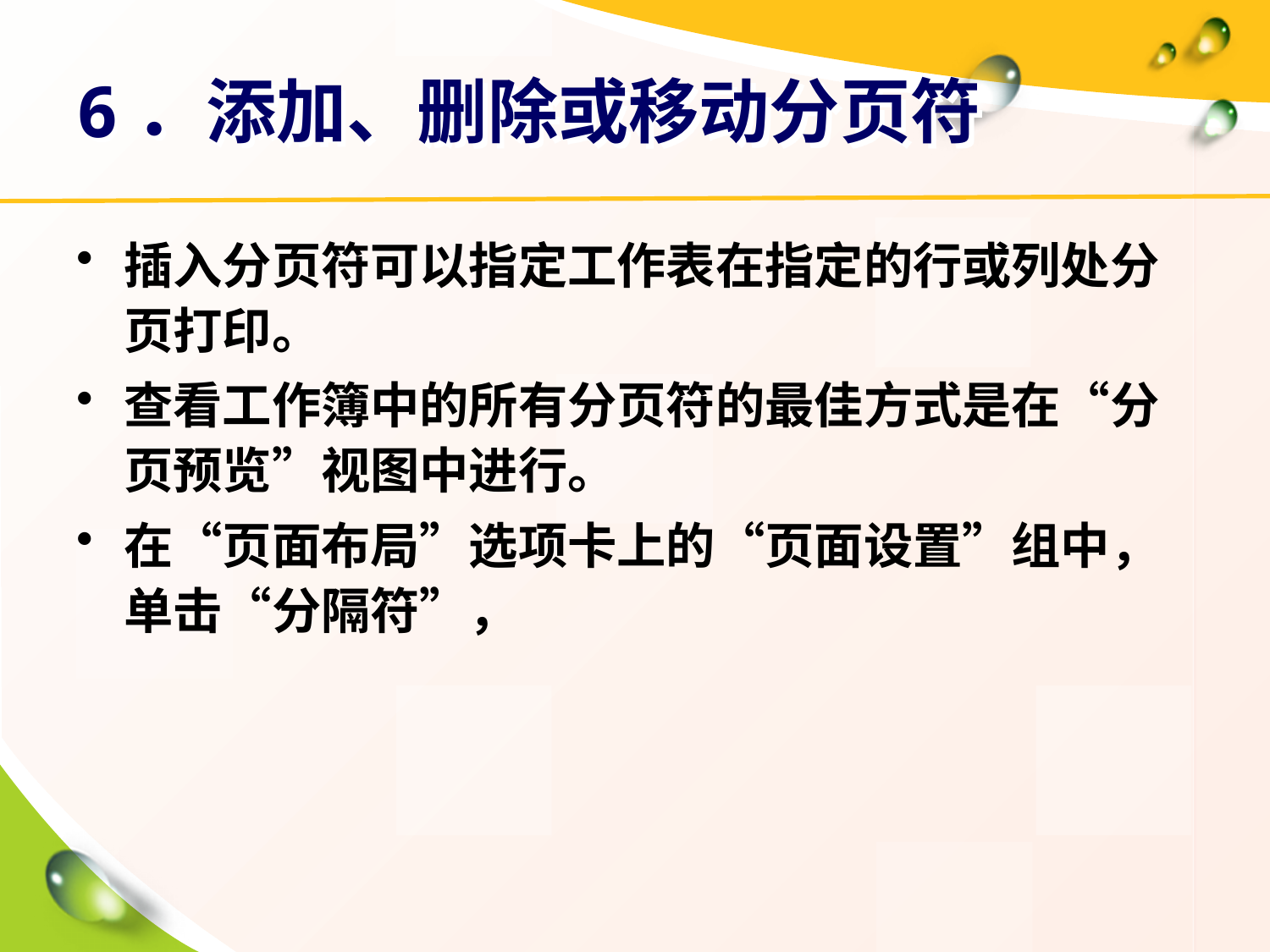

# 6．添加、删除或移动分页符
插入分页符可以指定工作表在指定的行或列处分页打印。
查看工作簿中的所有分页符的最佳方式是在“分页预览”视图中进行。
在“页面布局”选项卡上的“页面设置”组中，单击“分隔符”，